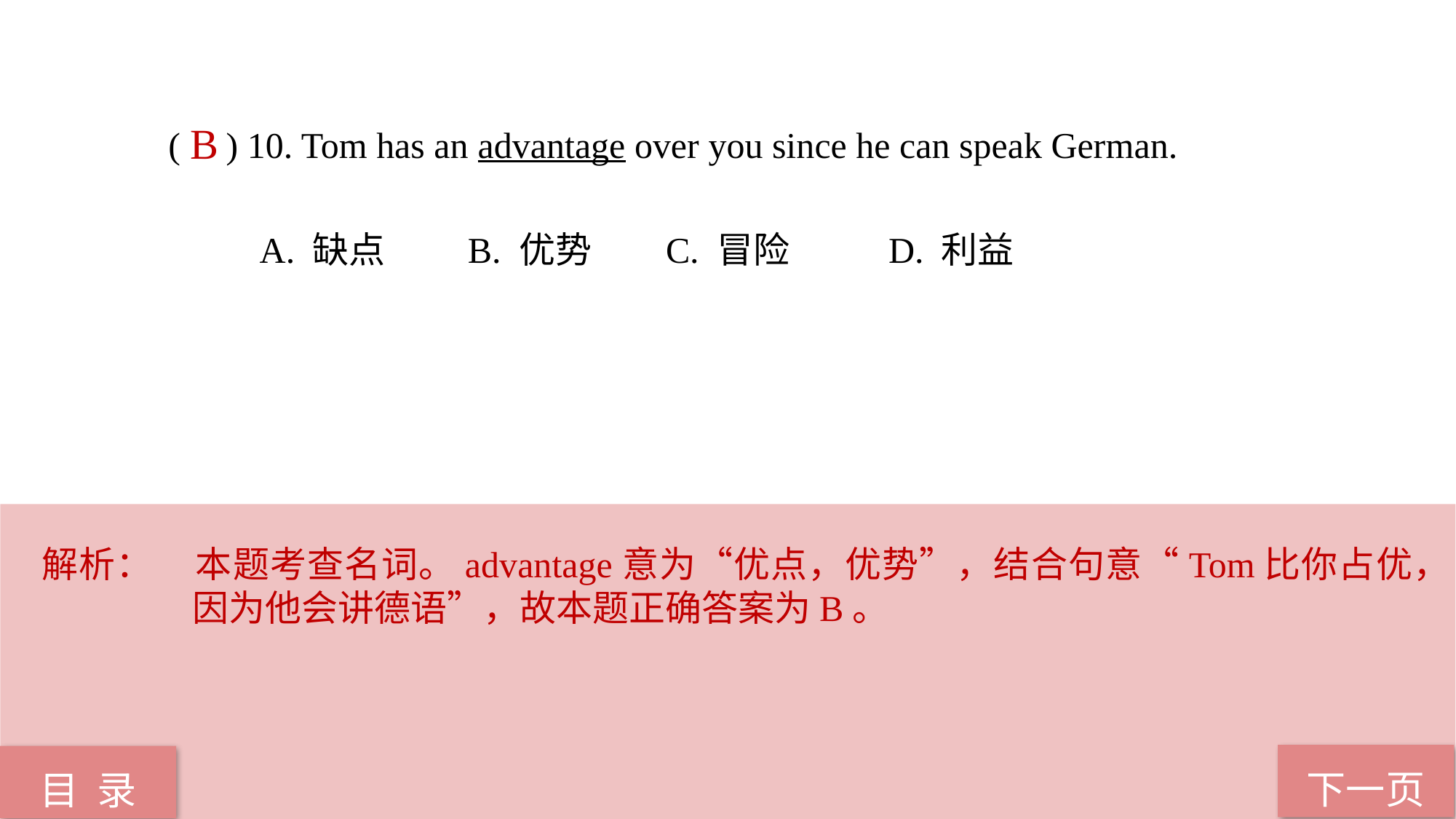

(     ) 10. Tom has an advantage over you since he can speak German.

          A. 缺点         B. 优势        C. 冒险           D. 利益
B
解析：	本题考查名词。advantage意为“优点，优势”，结合句意“Tom比你占优，因为他会讲德语”，故本题正确答案为B。